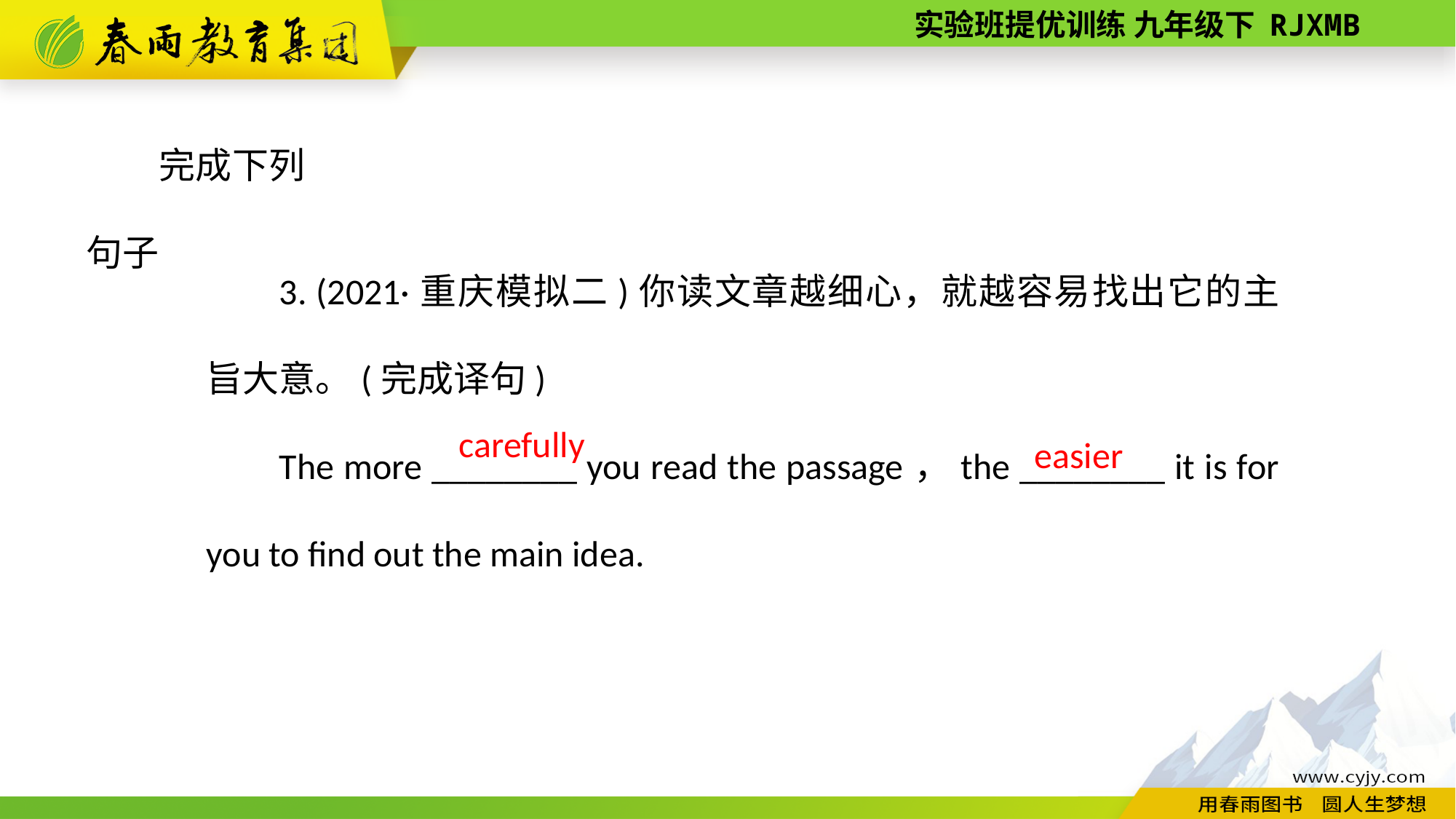

完成下列句子
3. (2021·重庆模拟二)你读文章越细心，就越容易找出它的主旨大意。(完成译句)
The more ________ you read the passage，the ________ it is for you to find out the main idea.
carefully
easier